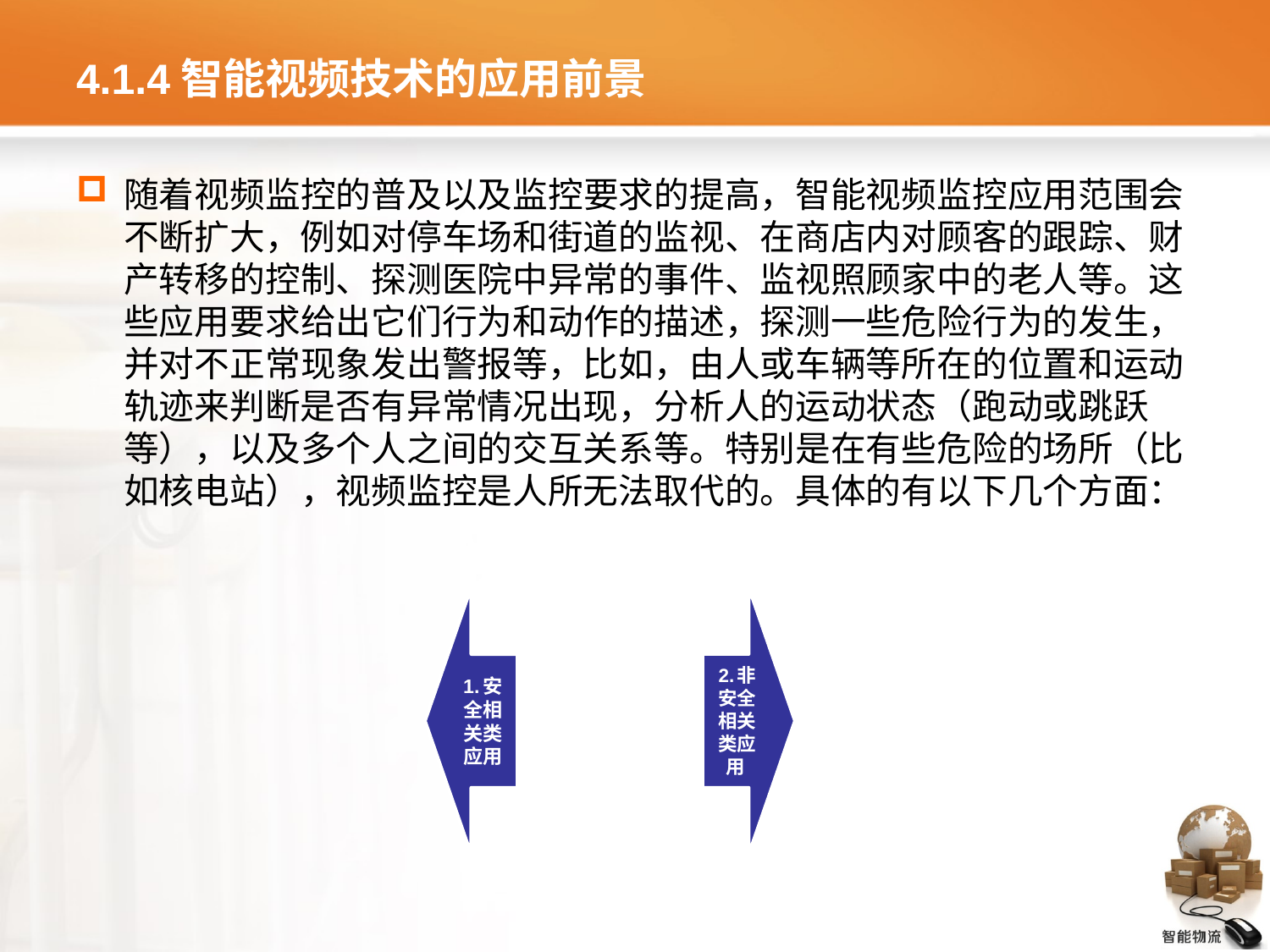

# 4.1.4智能视频技术的应用前景
随着视频监控的普及以及监控要求的提高，智能视频监控应用范围会不断扩大，例如对停车场和街道的监视、在商店内对顾客的跟踪、财产转移的控制、探测医院中异常的事件、监视照顾家中的老人等。这些应用要求给出它们行为和动作的描述，探测一些危险行为的发生，并对不正常现象发出警报等，比如，由人或车辆等所在的位置和运动轨迹来判断是否有异常情况出现，分析人的运动状态（跑动或跳跃等），以及多个人之间的交互关系等。特别是在有些危险的场所（比如核电站），视频监控是人所无法取代的。具体的有以下几个方面：

1.安全相关类应用
2.非安全相关类应用